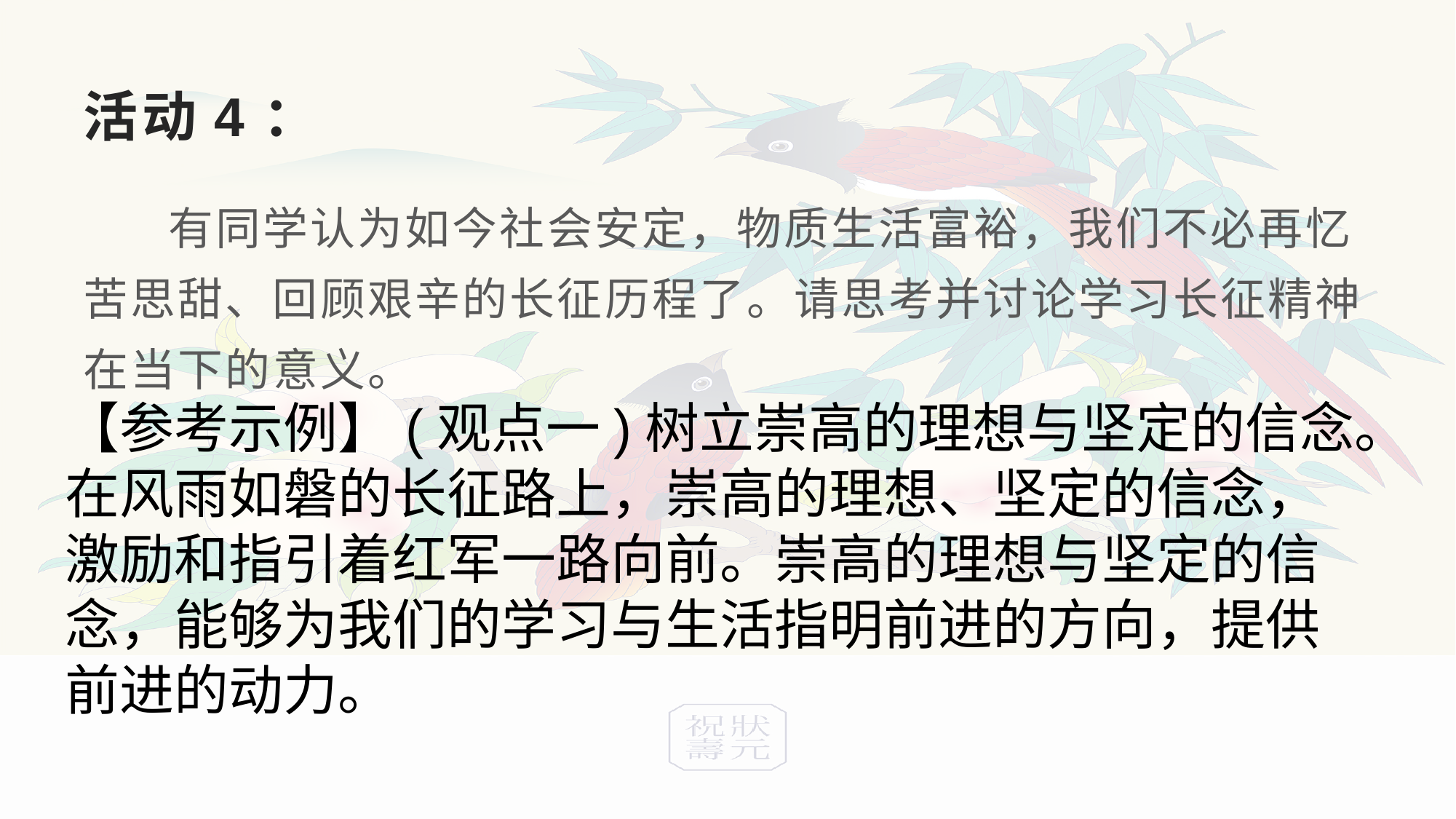

# 活动4：
      有同学认为如今社会安定，物质生活富裕，我们不必再忆苦思甜、回顾艰辛的长征历程了。请思考并讨论学习长征精神在当下的意义。

【参考示例】(观点一)树立崇高的理想与坚定的信念。在风雨如磐的长征路上，崇高的理想、坚定的信念，激励和指引着红军一路向前。崇高的理想与坚定的信念，能够为我们的学习与生活指明前进的方向，提供前进的动力。